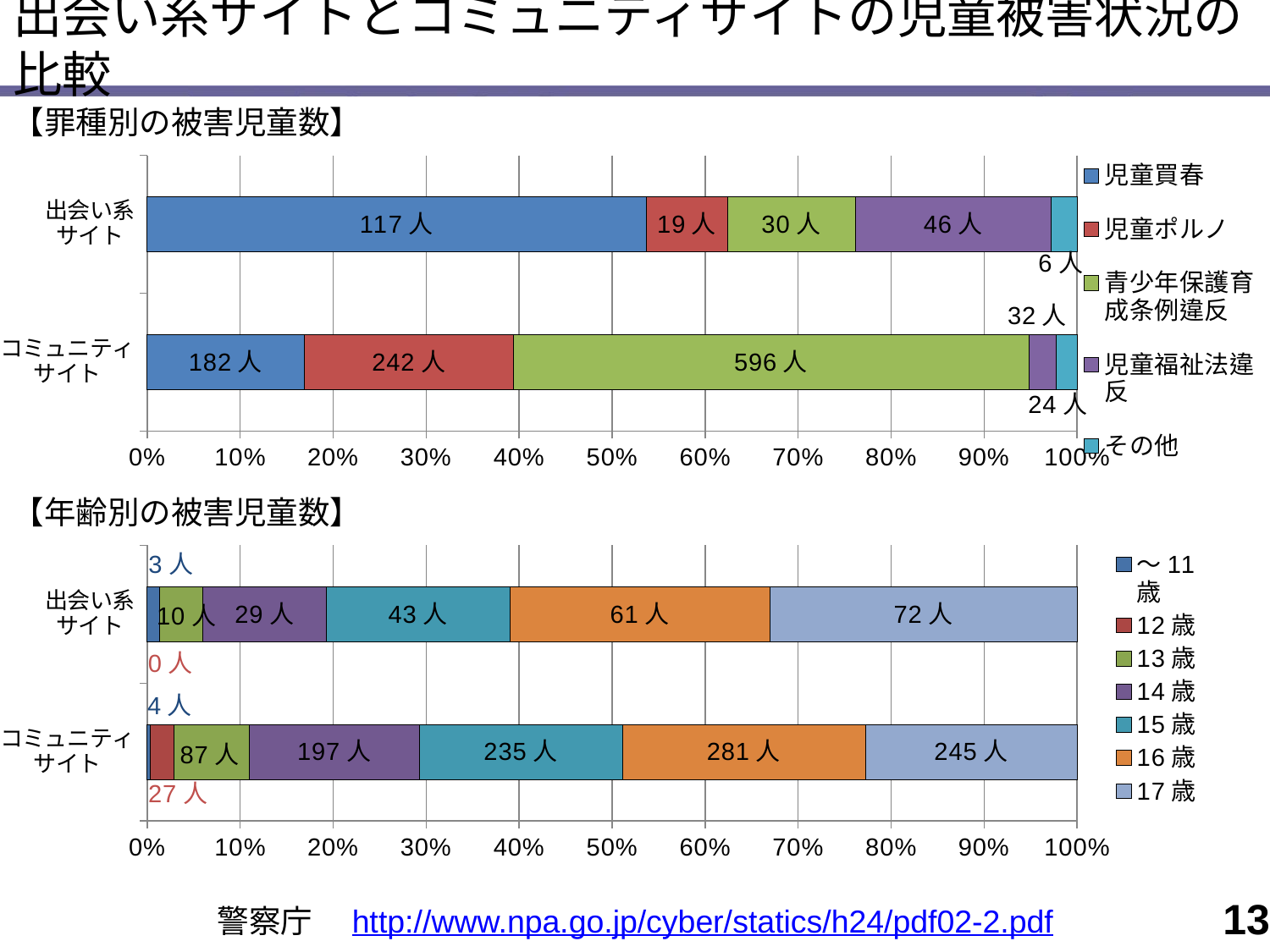

出会い系サイトとコミュニティサイトの児童被害状況の比較
【罪種別の被害児童数】

### Chart

| Category | 児童買春 | 児童ポルノ | 青少年保護育成条例違反 | 児童福祉法違反 | その他 |
|---|---|---|---|---|---|
| コミュニティ
サイト | 182.0 | 242.0 | 596.0 | 32.0 | 24.0 |
| 出会い系
サイト | 117.0 | 19.0 | 30.0 | 46.0 | 6.0 |
【年齢別の被害児童数】

### Chart

| Category | ～11歳 | 12歳 | 13歳 | 14歳 | 15歳 | 16歳 | 17歳 |
|---|---|---|---|---|---|---|---|
| コミュニティ
サイト | 4.0 | 27.0 | 87.0 | 197.0 | 235.0 | 281.0 | 245.0 |
| 出会い系
サイト | 3.0 | 0.0 | 10.0 | 29.0 | 43.0 | 61.0 | 72.0 |
13
警察庁　http://www.npa.go.jp/cyber/statics/h24/pdf02-2.pdf